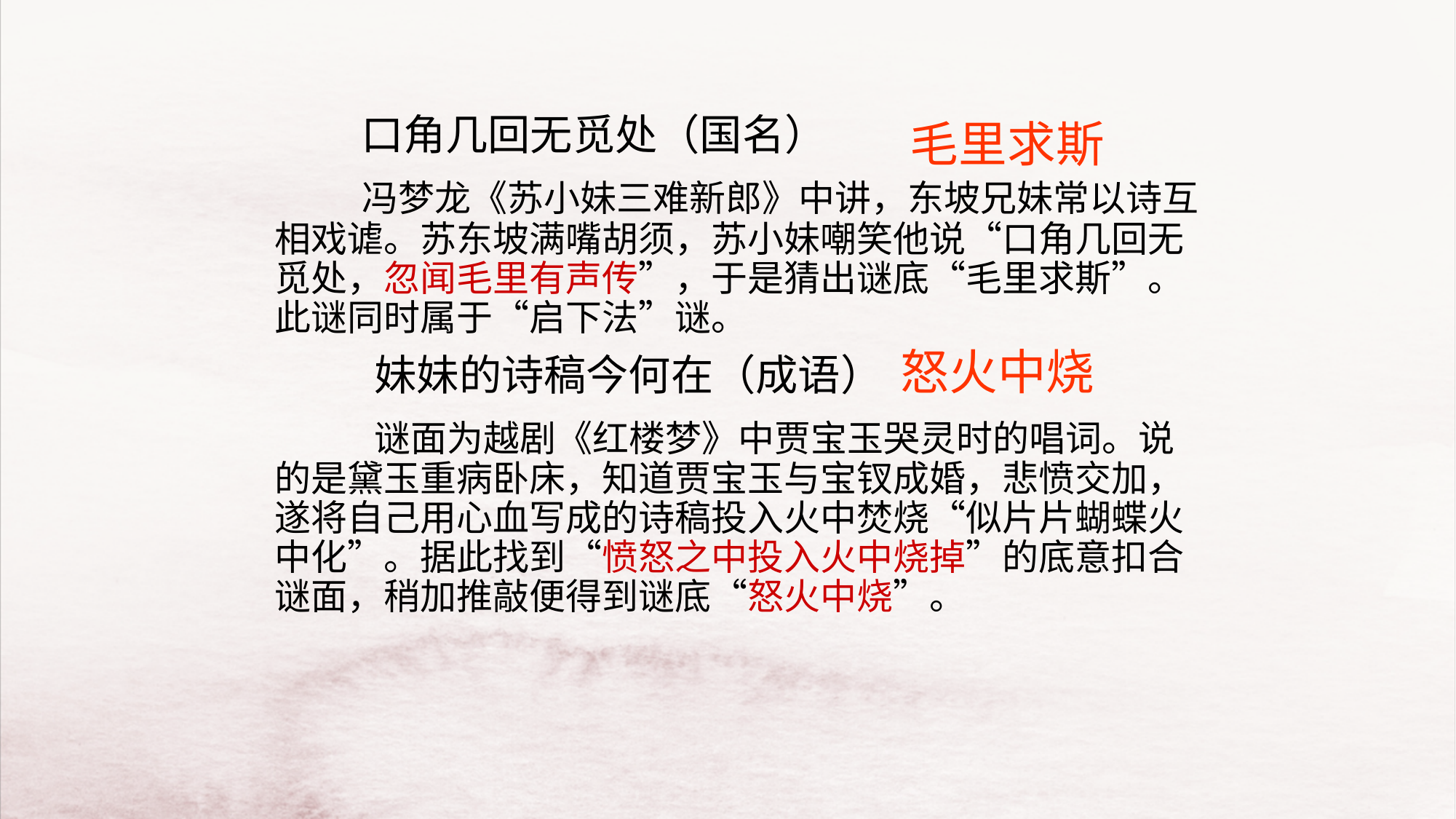

口角几回无觅处（国名）
　　　冯梦龙《苏小妹三难新郎》中讲，东坡兄妹常以诗互相戏谑。苏东坡满嘴胡须，苏小妹嘲笑他说“口角几回无觅处，忽闻毛里有声传”，于是猜出谜底“毛里求斯”。此谜同时属于“启下法”谜。
　　　妹妹的诗稿今何在（成语）
　　　谜面为越剧《红楼梦》中贾宝玉哭灵时的唱词。说的是黛玉重病卧床，知道贾宝玉与宝钗成婚，悲愤交加，遂将自己用心血写成的诗稿投入火中焚烧“似片片蝴蝶火中化”。据此找到“愤怒之中投入火中烧掉”的底意扣合谜面，稍加推敲便得到谜底“怒火中烧”。
毛里求斯
  怒火中烧